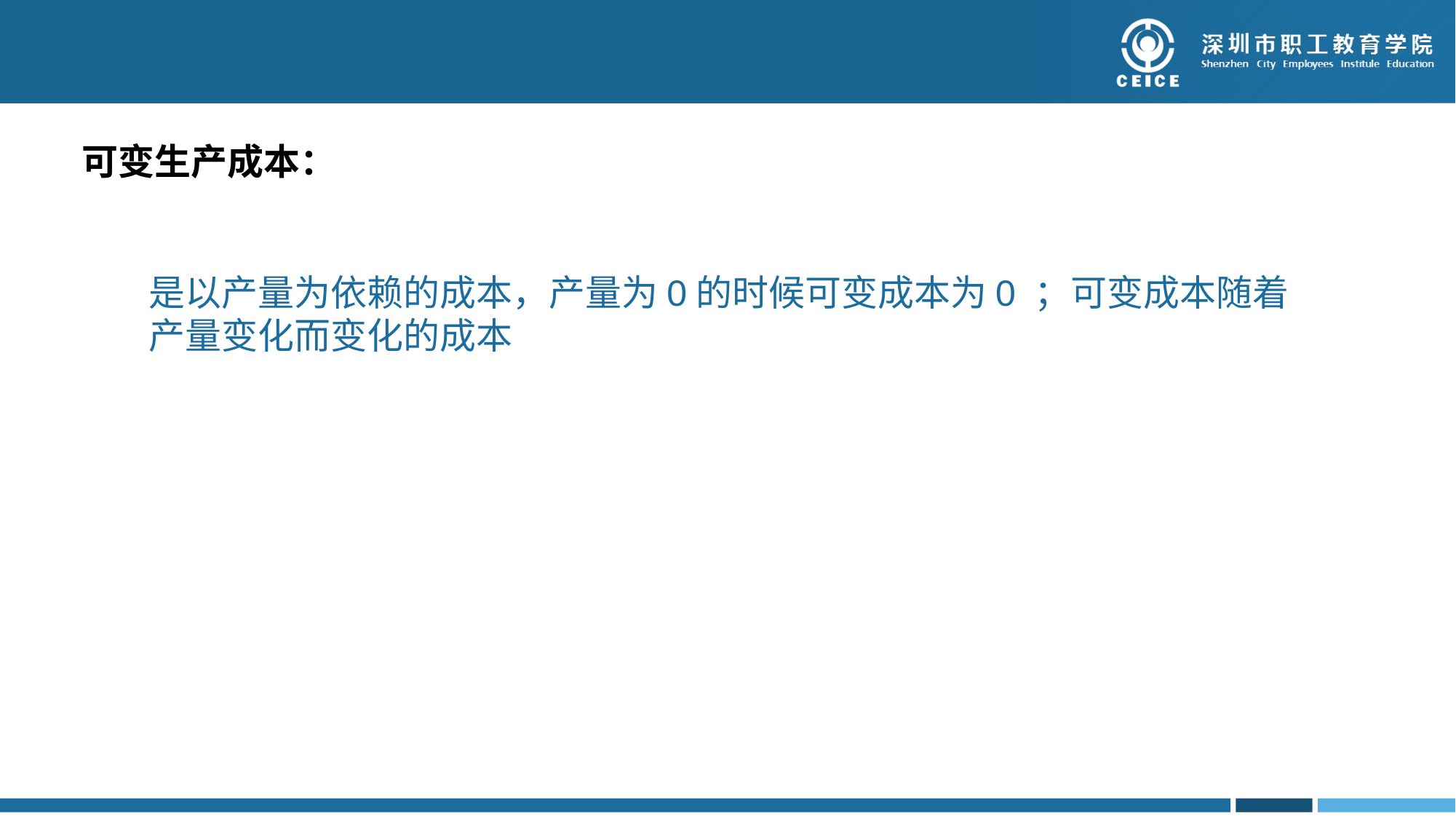

可变生产成本：
是以产量为依赖的成本，产量为0的时候可变成本为0 ；可变成本随着产量变化而变化的成本